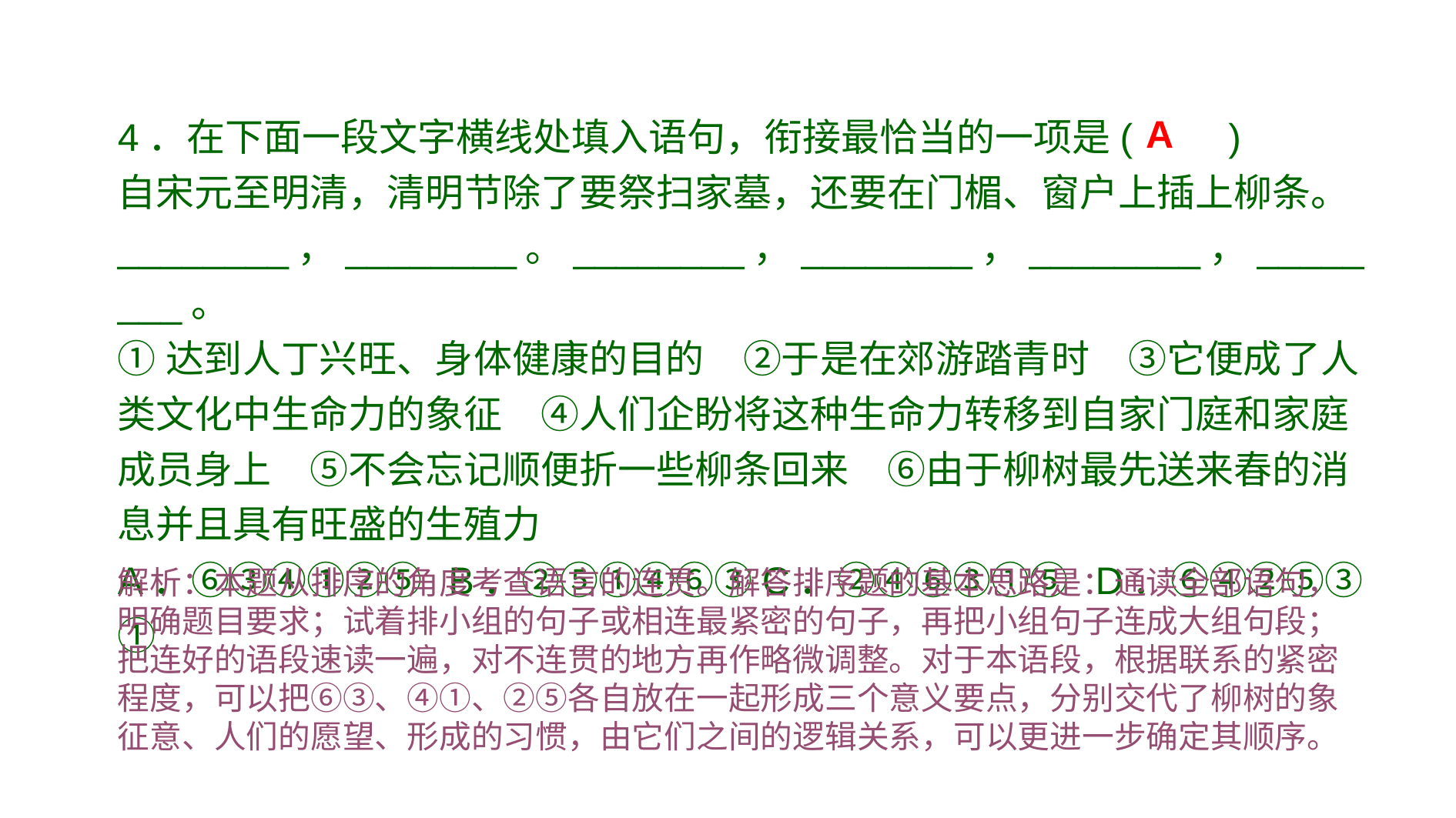

4．在下面一段文字横线处填入语句，衔接最恰当的一项是(　　)
自宋元至明清，清明节除了要祭扫家墓，还要在门楣、窗户上插上柳条。________，________。________，________，________，________。
①达到人丁兴旺、身体健康的目的　②于是在郊游踏青时　③它便成了人类文化中生命力的象征　④人们企盼将这种生命力转移到自家门庭和家庭成员身上　⑤不会忘记顺便折一些柳条回来　⑥由于柳树最先送来春的消息并且具有旺盛的生殖力
A．⑥③④①②⑤  B．②⑤①④⑥③C．②④⑥③①⑤  D．⑥④②⑤③①
A
解析：本题从排序的角度考查语言的连贯。解答排序题的基本思路是：通读全部语句，明确题目要求；试着排小组的句子或相连最紧密的句子，再把小组句子连成大组句段；把连好的语段速读一遍，对不连贯的地方再作略微调整。对于本语段，根据联系的紧密程度，可以把⑥③、④①、②⑤各自放在一起形成三个意义要点，分别交代了柳树的象征意、人们的愿望、形成的习惯，由它们之间的逻辑关系，可以更进一步确定其顺序。